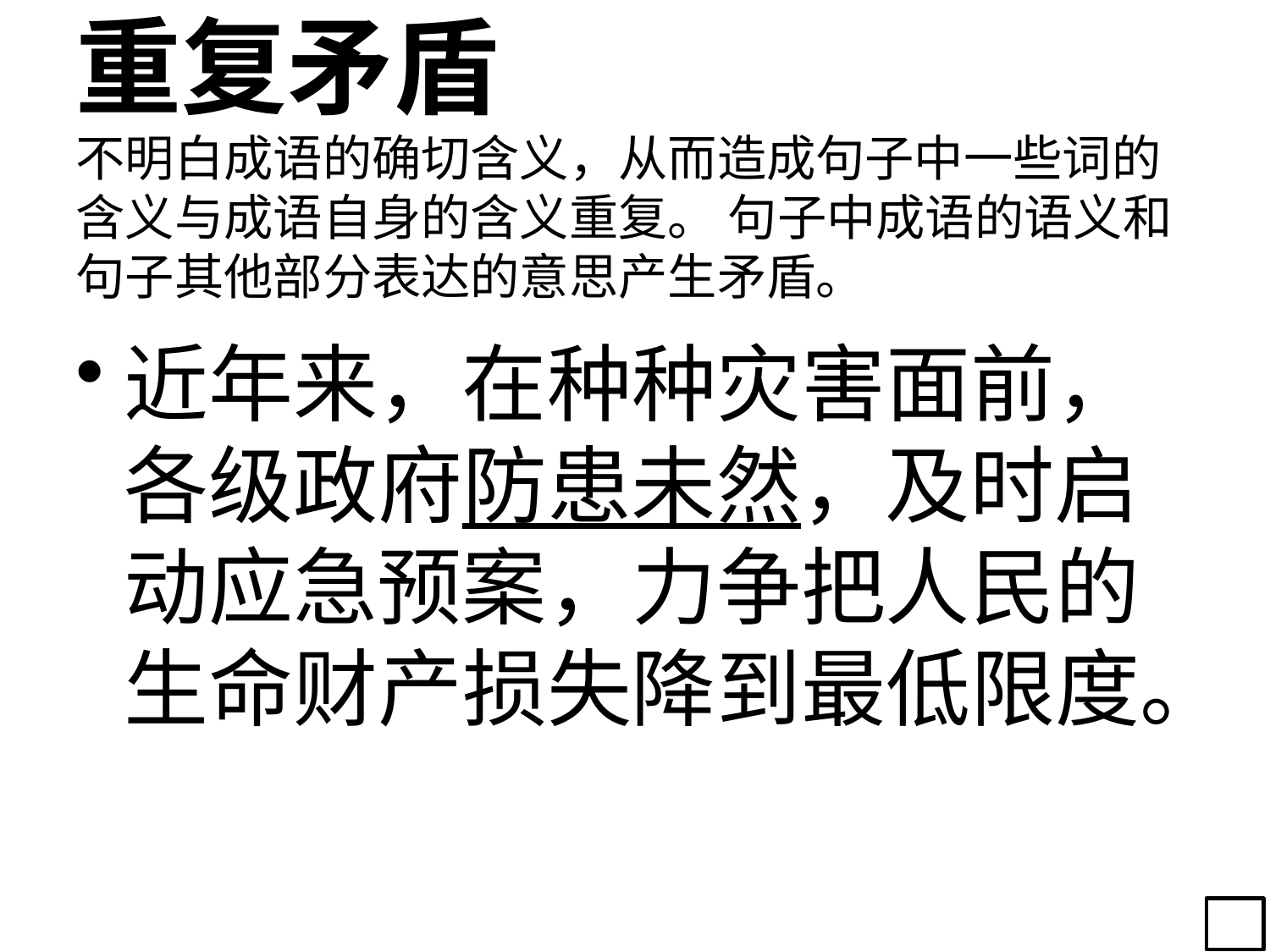

重复矛盾
不明白成语的确切含义，从而造成句子中一些词的含义与成语自身的含义重复。 句子中成语的语义和句子其他部分表达的意思产生矛盾。
近年来，在种种灾害面前，各级政府防患未然，及时启动应急预案，力争把人民的生命财产损失降到最低限度。